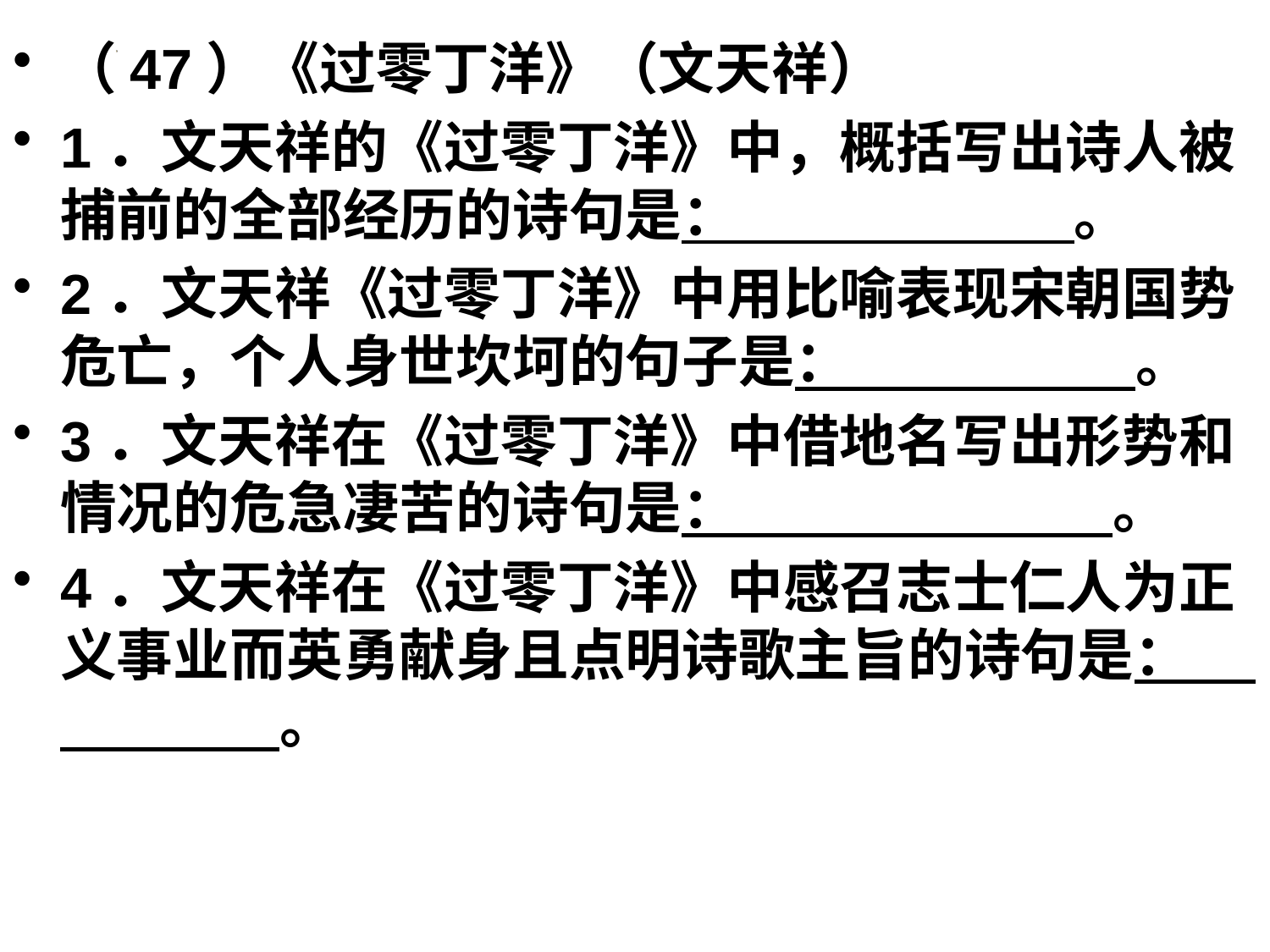

（47）《过零丁洋》（文天祥）
1．文天祥的《过零丁洋》中，概括写出诗人被捕前的全部经历的诗句是：                          。
2．文天祥《过零丁洋》中用比喻表现宋朝国势危亡，个人身世坎坷的句子是：                      。
3．文天祥在《过零丁洋》中借地名写出形势和情况的危急凄苦的诗句是：                             。
4．文天祥在《过零丁洋》中感召志士仁人为正义事业而英勇献身且点明诗歌主旨的诗句是：                       。
#